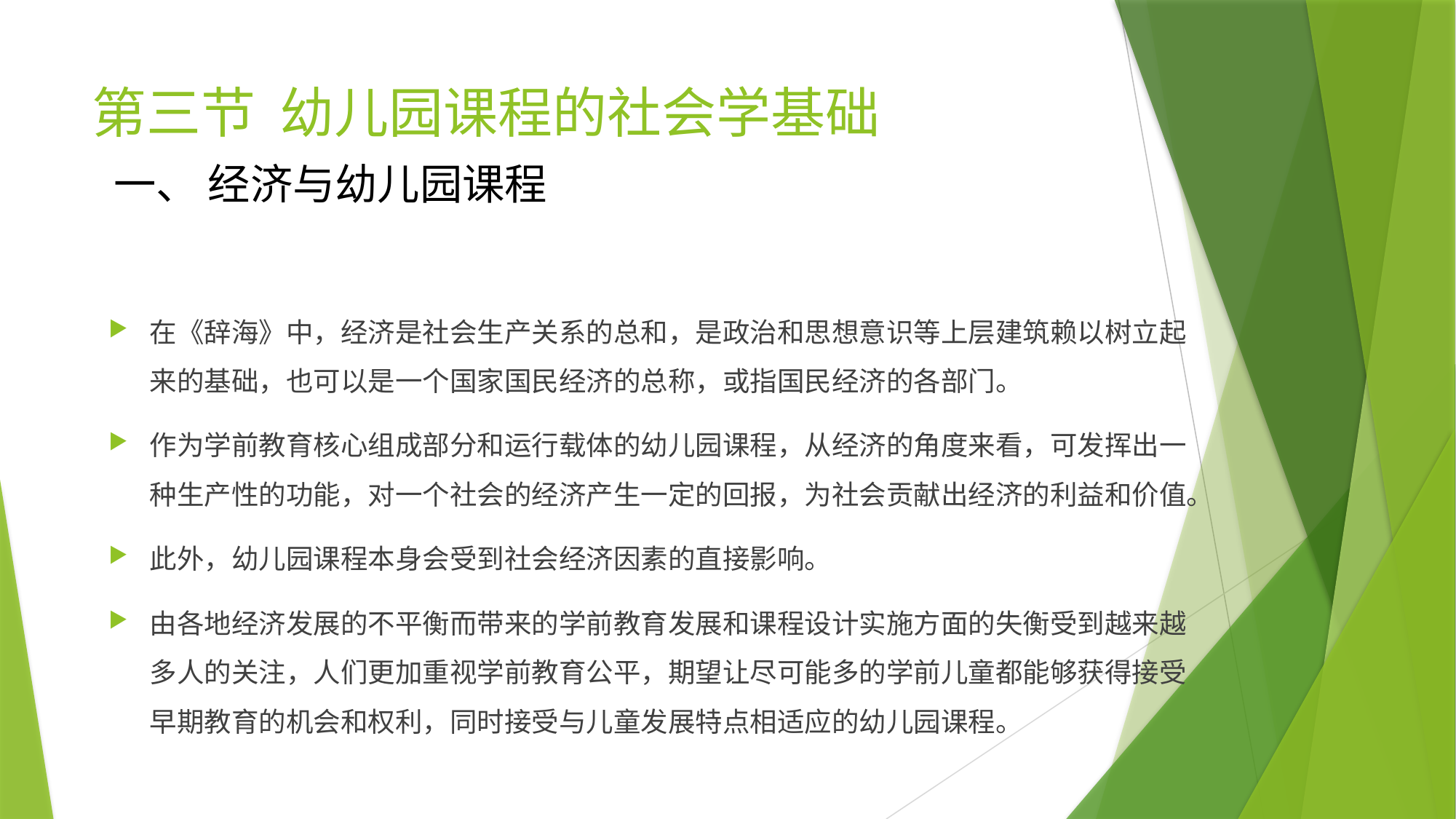

# 第三节  幼儿园课程的社会学基础
一、 经济与幼儿园课程
在《辞海》中，经济是社会生产关系的总和，是政治和思想意识等上层建筑赖以树立起来的基础，也可以是一个国家国民经济的总称，或指国民经济的各部门。
作为学前教育核心组成部分和运行载体的幼儿园课程，从经济的角度来看，可发挥出一种生产性的功能，对一个社会的经济产生一定的回报，为社会贡献出经济的利益和价值。
此外，幼儿园课程本身会受到社会经济因素的直接影响。
由各地经济发展的不平衡而带来的学前教育发展和课程设计实施方面的失衡受到越来越多人的关注，人们更加重视学前教育公平，期望让尽可能多的学前儿童都能够获得接受早期教育的机会和权利，同时接受与儿童发展特点相适应的幼儿园课程。